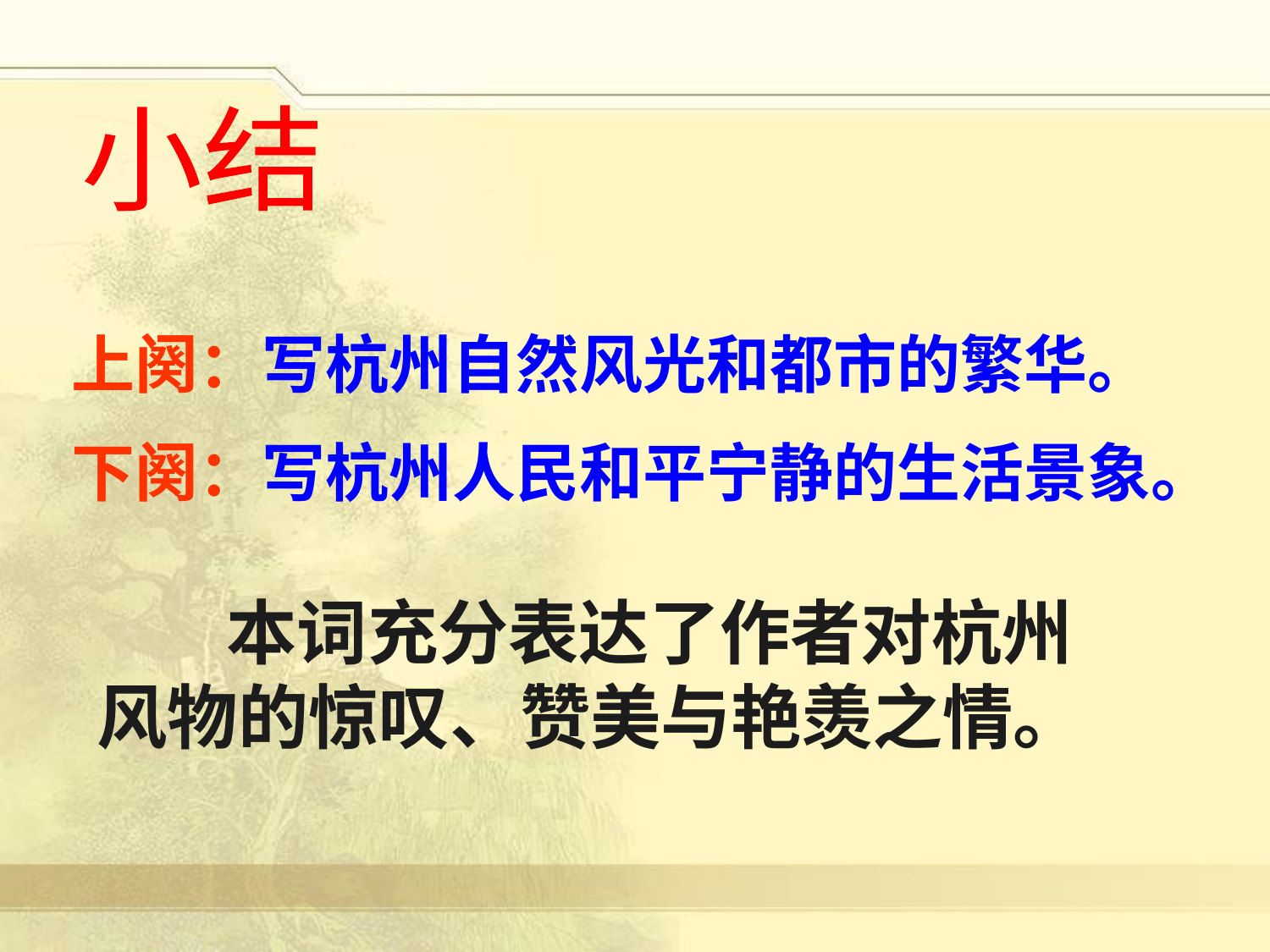

小结
上阕：写杭州自然风光和都市的繁华。
下阕：写杭州人民和平宁静的生活景象。
       本词充分表达了作者对杭州风物的惊叹、赞美与艳羡之情。